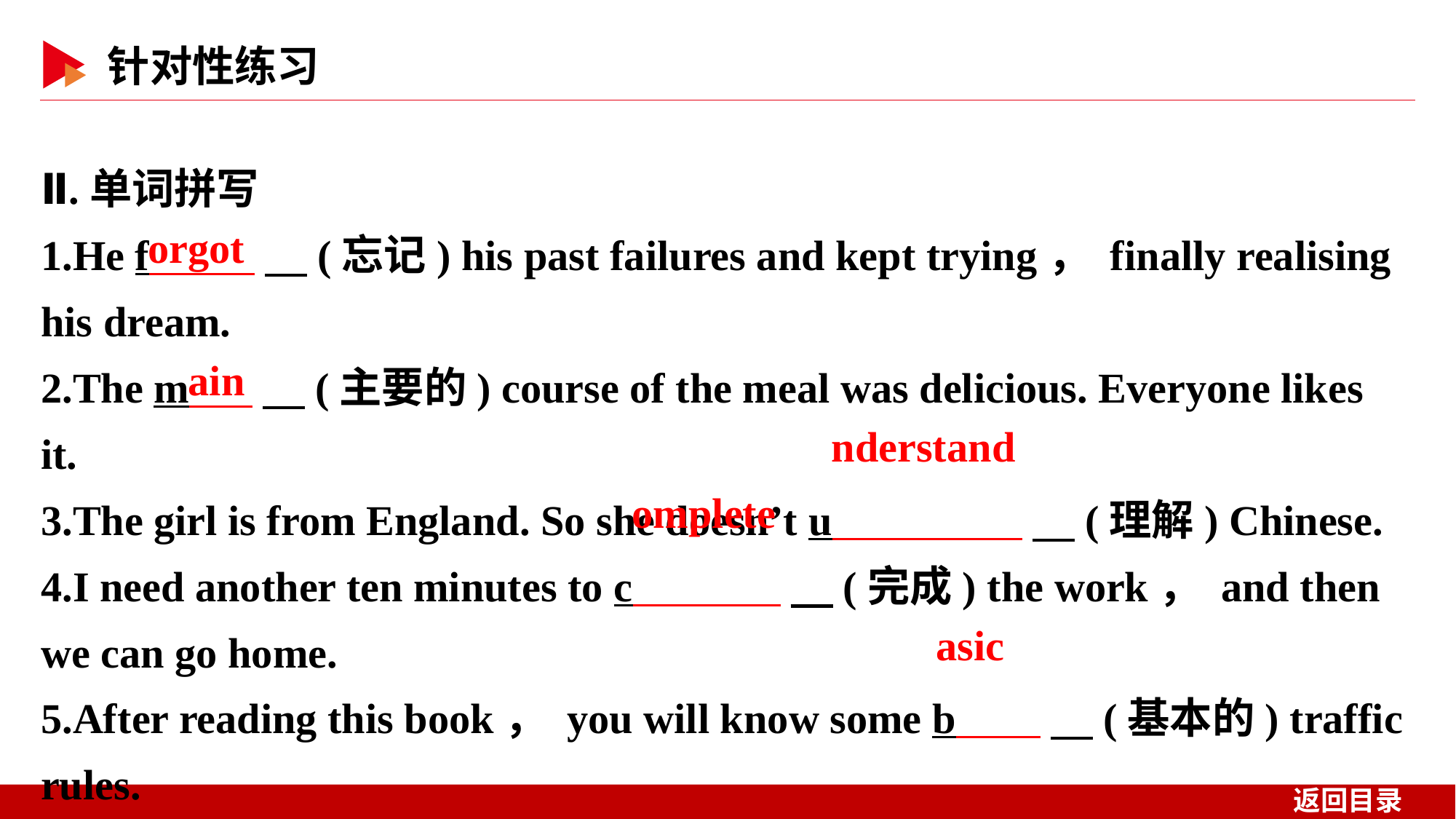

Ⅱ.单词拼写
1.He f          　(忘记) his past failures and kept trying， finally realising his dream.
2.The m      　(主要的) course of the meal was delicious. Everyone likes it.
3.The girl is from England. So she doesn’t u                  　(理解) Chinese.
4.I need another ten minutes to c              　(完成) the work， and then we can go home.
5.After reading this book， you will know some b        　(基本的) traffic rules.
orgot
ain
nderstand
omplete
asic